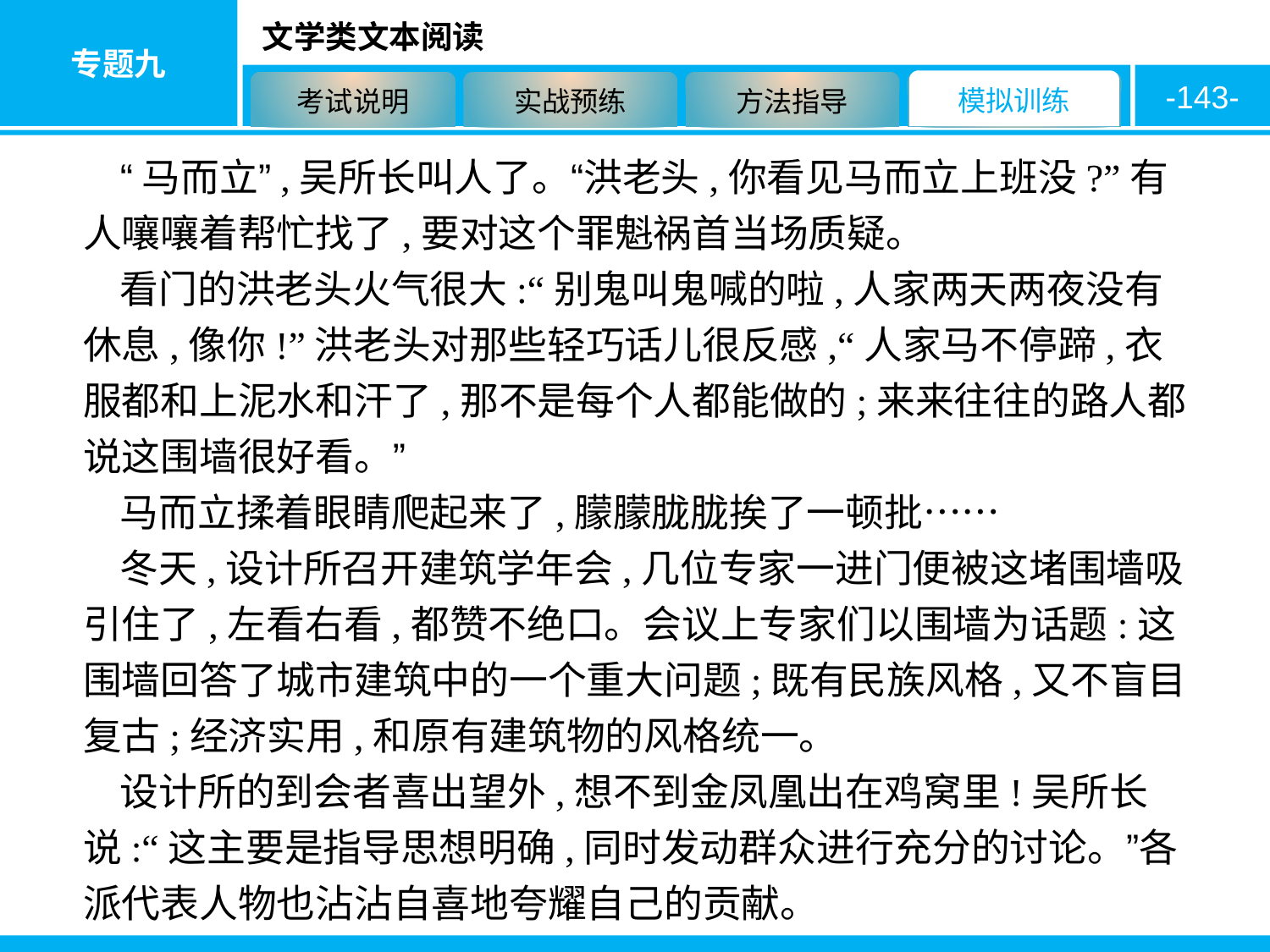

-143-
“马而立”,吴所长叫人了。“洪老头,你看见马而立上班没?”有人嚷嚷着帮忙找了,要对这个罪魁祸首当场质疑。
看门的洪老头火气很大:“别鬼叫鬼喊的啦,人家两天两夜没有休息,像你!”洪老头对那些轻巧话儿很反感,“人家马不停蹄,衣服都和上泥水和汗了,那不是每个人都能做的;来来往往的路人都说这围墙很好看。”
马而立揉着眼睛爬起来了,朦朦胧胧挨了一顿批……
冬天,设计所召开建筑学年会,几位专家一进门便被这堵围墙吸引住了,左看右看,都赞不绝口。会议上专家们以围墙为话题:这围墙回答了城市建筑中的一个重大问题;既有民族风格,又不盲目复古;经济实用,和原有建筑物的风格统一。
设计所的到会者喜出望外,想不到金凤凰出在鸡窝里!吴所长说:“这主要是指导思想明确,同时发动群众进行充分的讨论。”各派代表人物也沾沾自喜地夸耀自己的贡献。